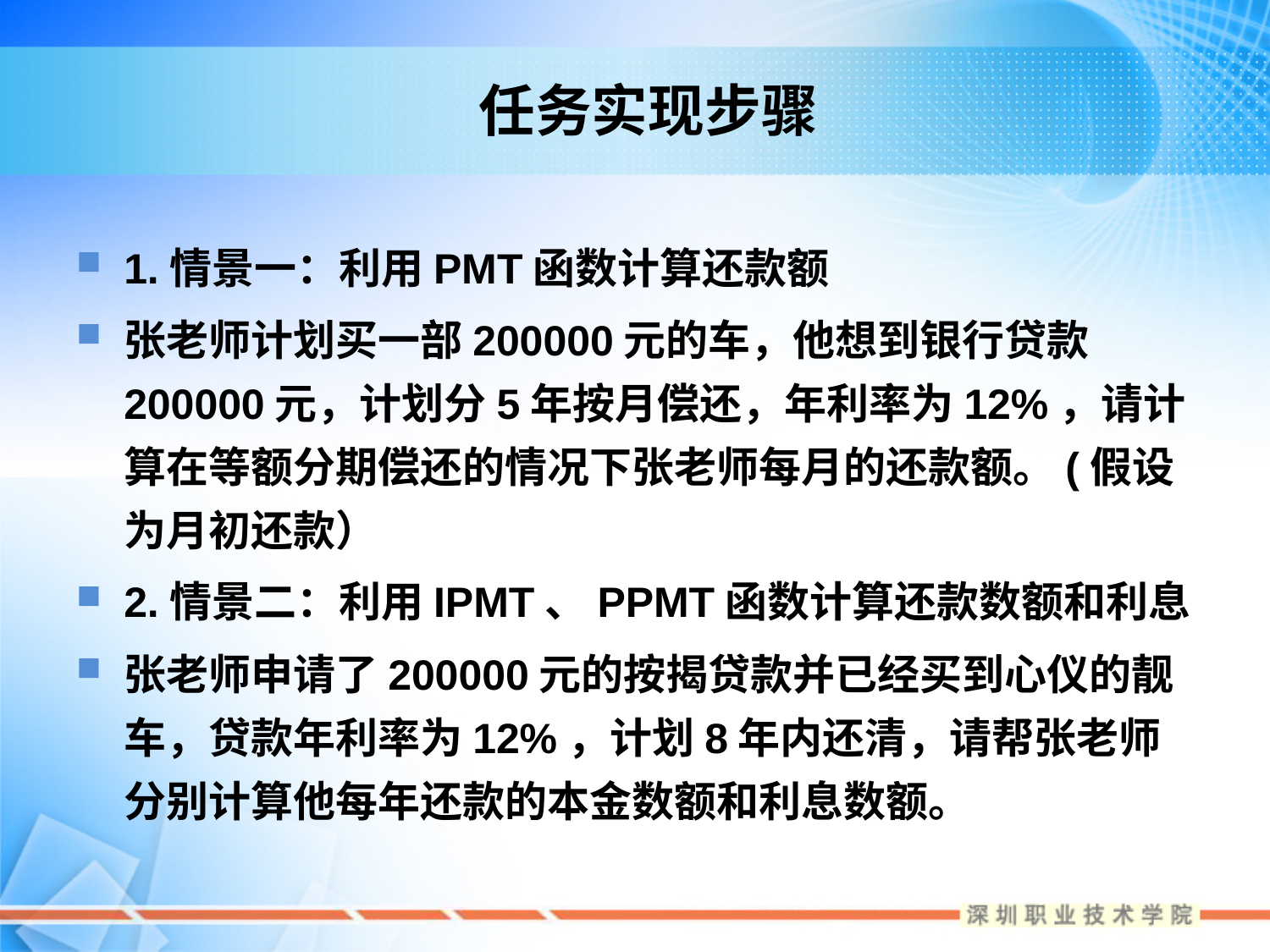

# 任务实现步骤
1.情景一：利用PMT函数计算还款额
张老师计划买一部200000元的车，他想到银行贷款200000元，计划分5年按月偿还，年利率为12%，请计算在等额分期偿还的情况下张老师每月的还款额。(假设为月初还款）
2.情景二：利用IPMT、PPMT函数计算还款数额和利息
张老师申请了200000元的按揭贷款并已经买到心仪的靓车，贷款年利率为12%，计划8年内还清，请帮张老师分别计算他每年还款的本金数额和利息数额。